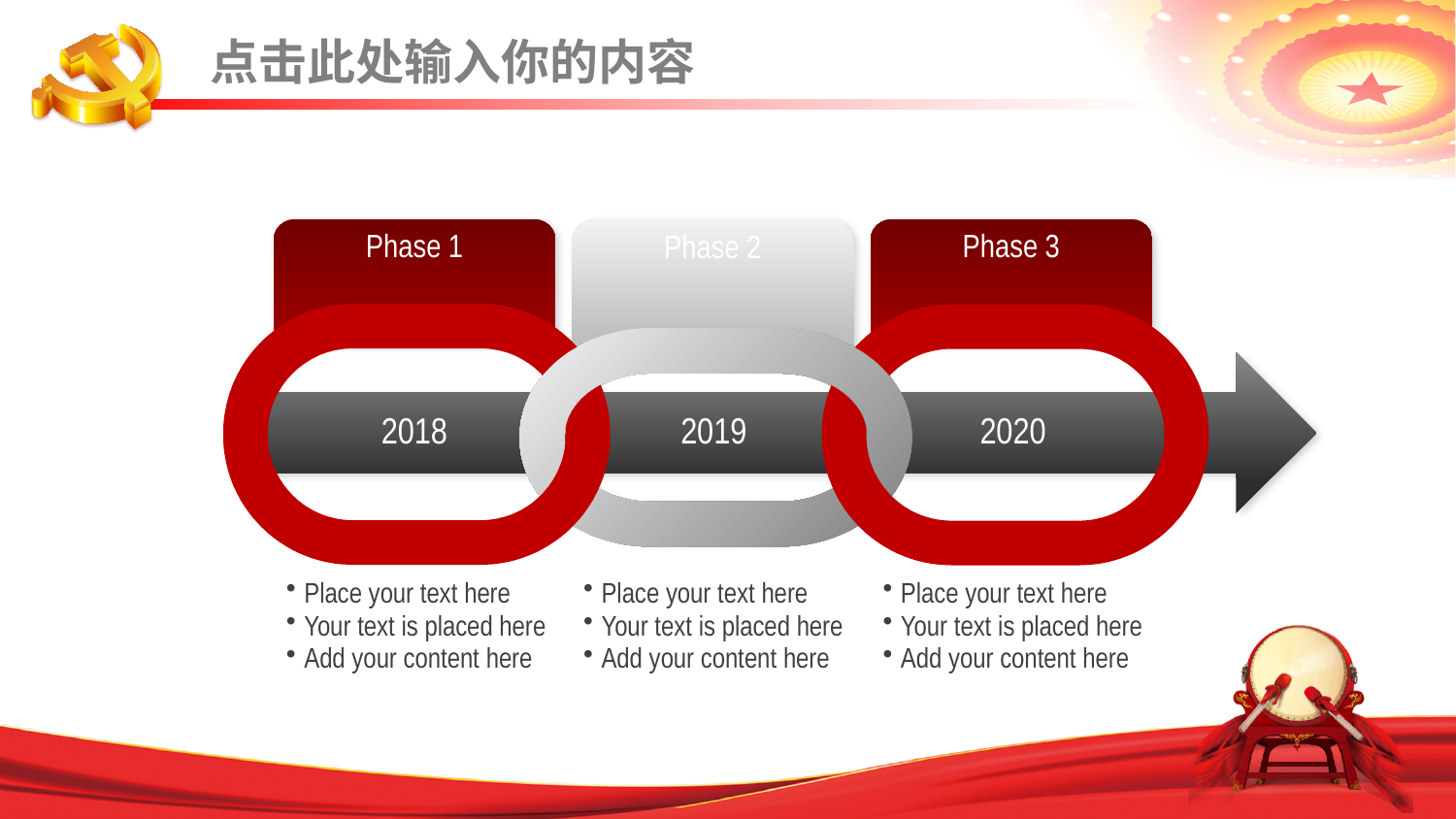

点击此处输入你的内容
Phase 1
Phase 2
Phase 3

2018
2019
2020
Place your text here
Your text is placed here
Add your content here
Place your text here
Your text is placed here
Add your content here
Place your text here
Your text is placed here
Add your content here